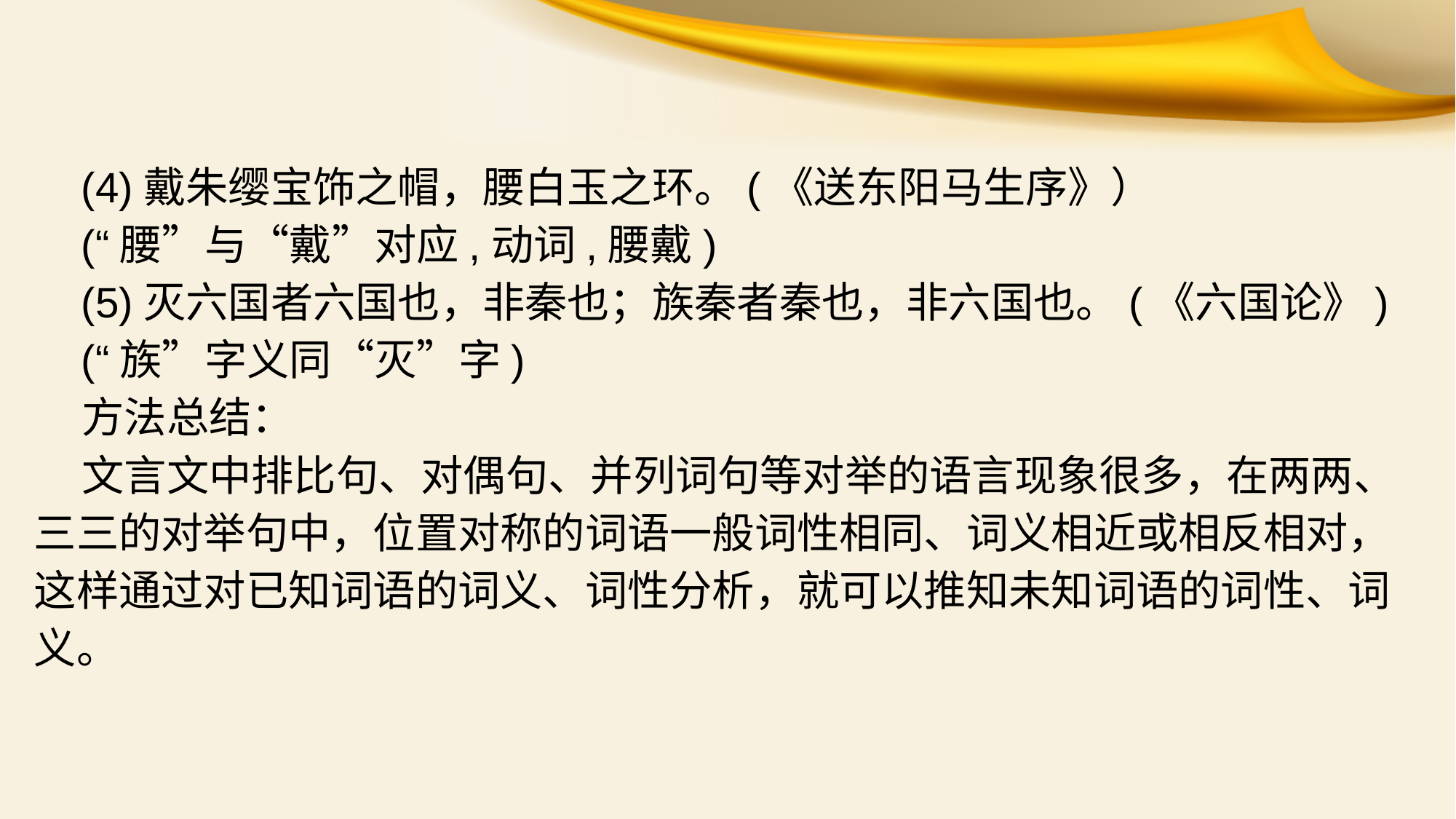

(4)戴朱缨宝饰之帽，腰白玉之环。(《送东阳马生序》）
    (“腰”与“戴”对应,动词,腰戴)
    (5)灭六国者六国也，非秦也；族秦者秦也，非六国也。(《六国论》)
    (“族”字义同“灭”字)
    方法总结：
    文言文中排比句、对偶句、并列词句等对举的语言现象很多，在两两、三三的对举句中，位置对称的词语一般词性相同、词义相近或相反相对，这样通过对已知词语的词义、词性分析，就可以推知未知词语的词性、词义。